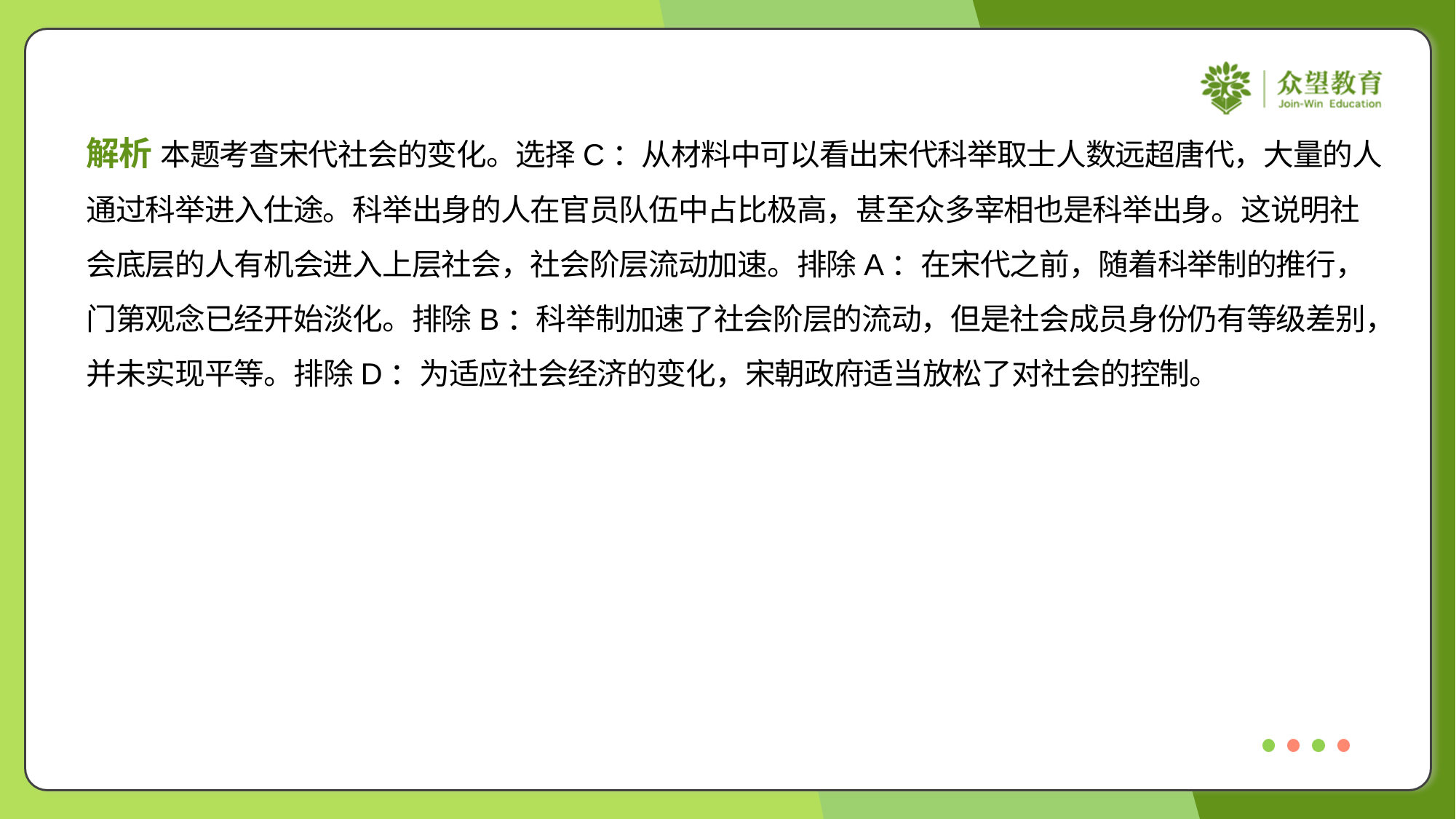

解析 本题考查宋代社会的变化。选择C：从材料中可以看出宋代科举取士人数远超唐代，大量的人
通过科举进入仕途。科举出身的人在官员队伍中占比极高，甚至众多宰相也是科举出身。这说明社
会底层的人有机会进入上层社会，社会阶层流动加速。排除A：在宋代之前，随着科举制的推行，
门第观念已经开始淡化。排除B：科举制加速了社会阶层的流动，但是社会成员身份仍有等级差别，
并未实现平等。排除D：为适应社会经济的变化，宋朝政府适当放松了对社会的控制。